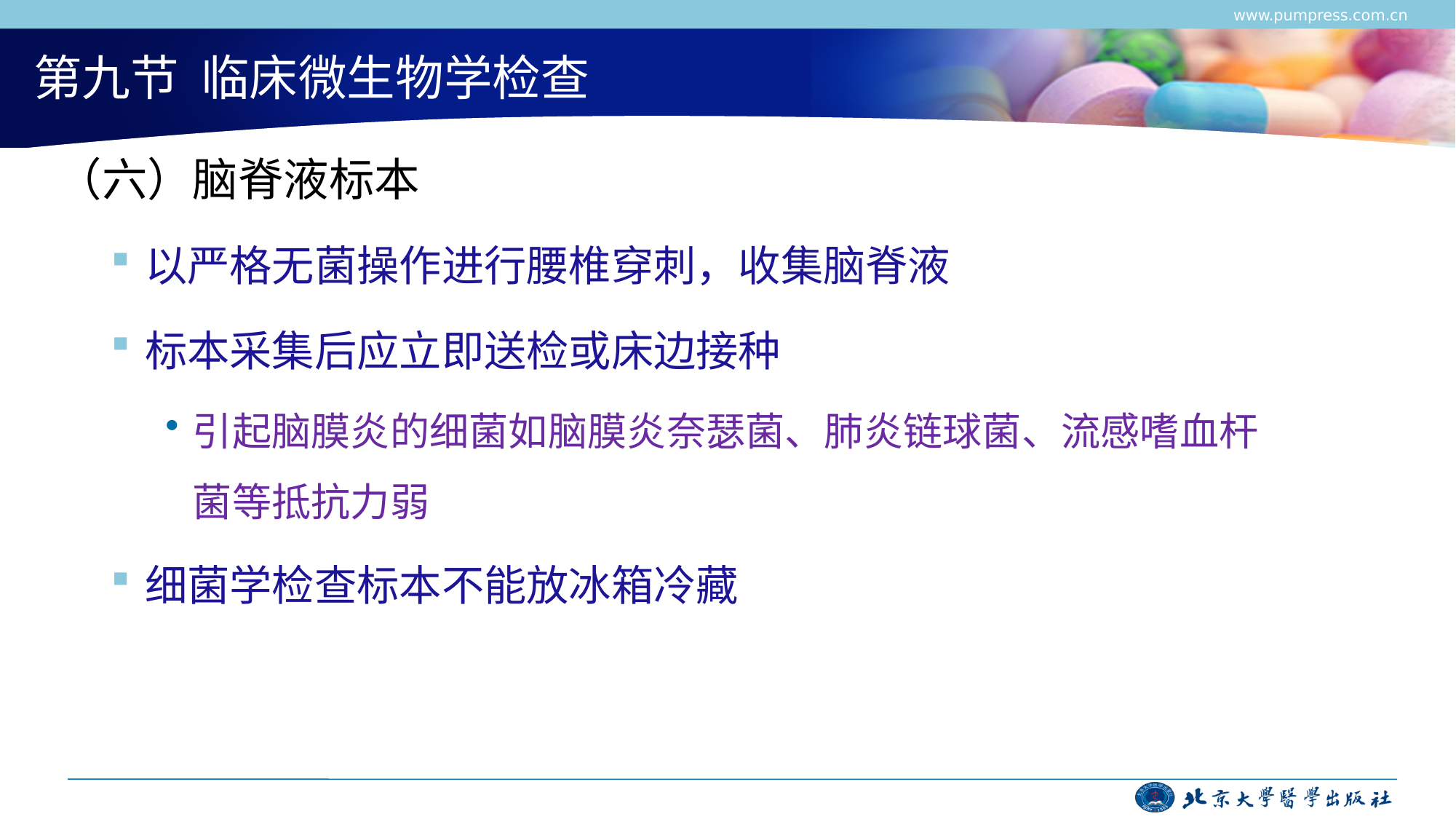

www.pumpress.com.cn
# 第九节  临床微生物学检查
（六）脑脊液标本
以严格无菌操作进行腰椎穿刺，收集脑脊液
标本采集后应立即送检或床边接种
引起脑膜炎的细菌如脑膜炎奈瑟菌、肺炎链球菌、流感嗜血杆菌等抵抗力弱
细菌学检查标本不能放冰箱冷藏